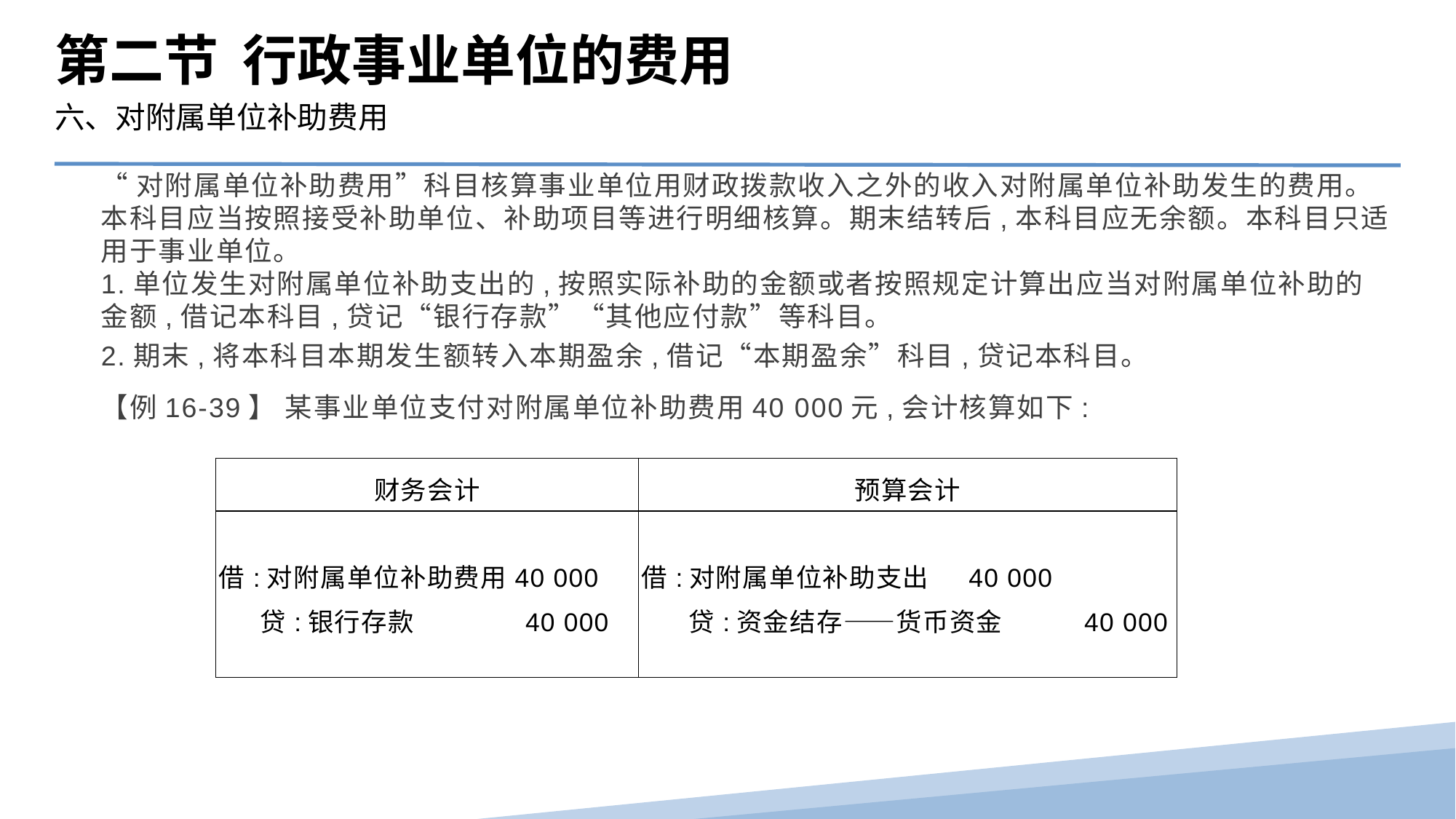

第二节  行政事业单位的费用
六、对附属单位补助费用
“对附属单位补助费用”科目核算事业单位用财政拨款收入之外的收入对附属单位补助发生的费用。本科目应当按照接受补助单位、补助项目等进行明细核算。期末结转后,本科目应无余额。本科目只适用于事业单位。
1.单位发生对附属单位补助支出的,按照实际补助的金额或者按照规定计算出应当对附属单位补助的金额,借记本科目,贷记“银行存款”“其他应付款”等科目。
2.期末,将本科目本期发生额转入本期盈余,借记“本期盈余”科目,贷记本科目。
【例16-39】 某事业单位支付对附属单位补助费用40 000元,会计核算如下:

| 财务会计 | 预算会计 |
| --- | --- |
| 借:对附属单位补助费用40 000 贷:银行存款 40 000 | 借:对附属单位补助支出 40 000 贷:资金结存——货币资金 40 000 |